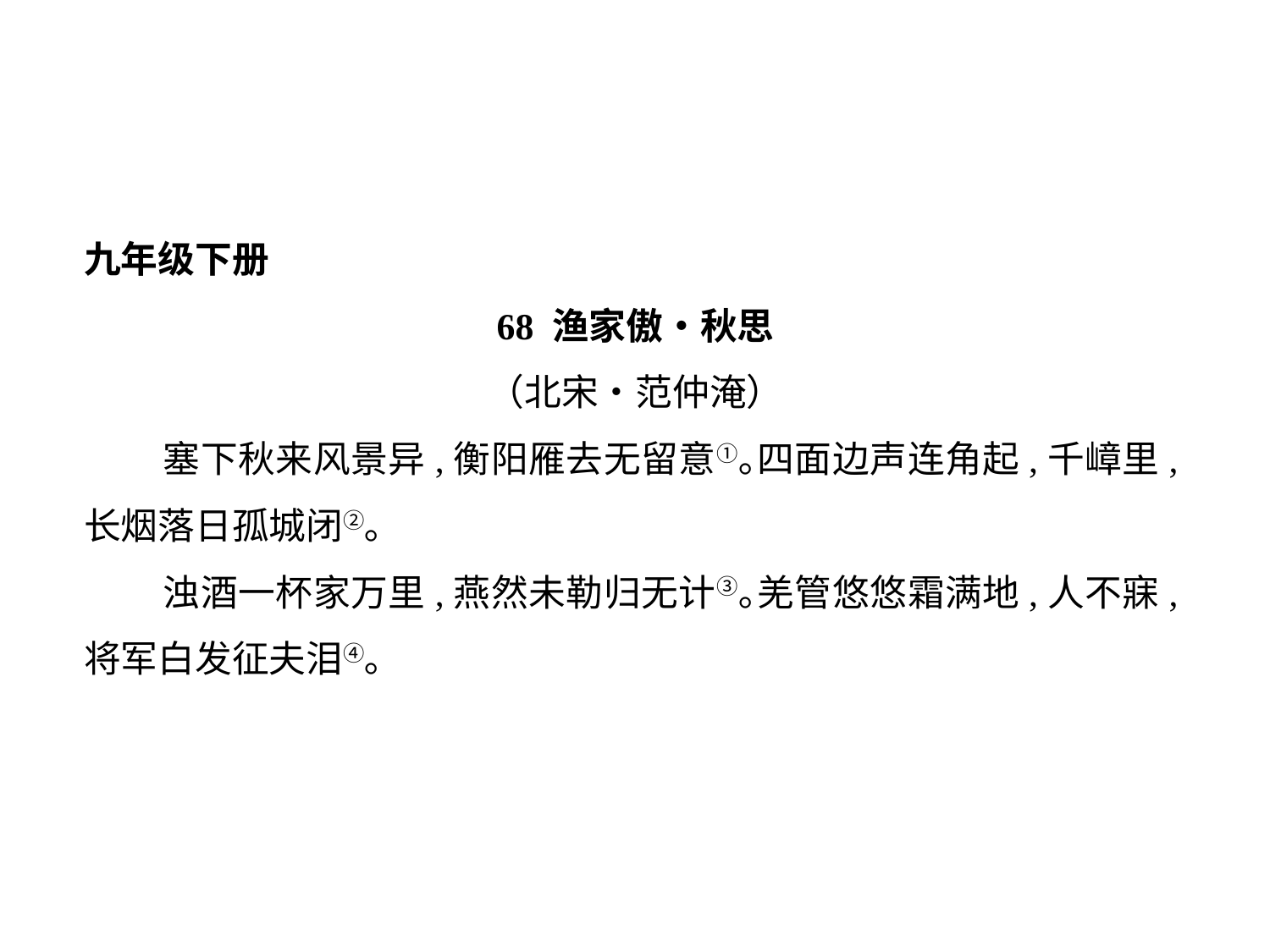

九年级下册
68 渔家傲•秋思
（北宋•范仲淹）
        塞下秋来风景异,衡阳雁去无留意①｡四面边声连角起,千嶂里,长烟落日孤城闭②｡
        浊酒一杯家万里,燕然未勒归无计③｡羌管悠悠霜满地,人不寐,将军白发征夫泪④｡